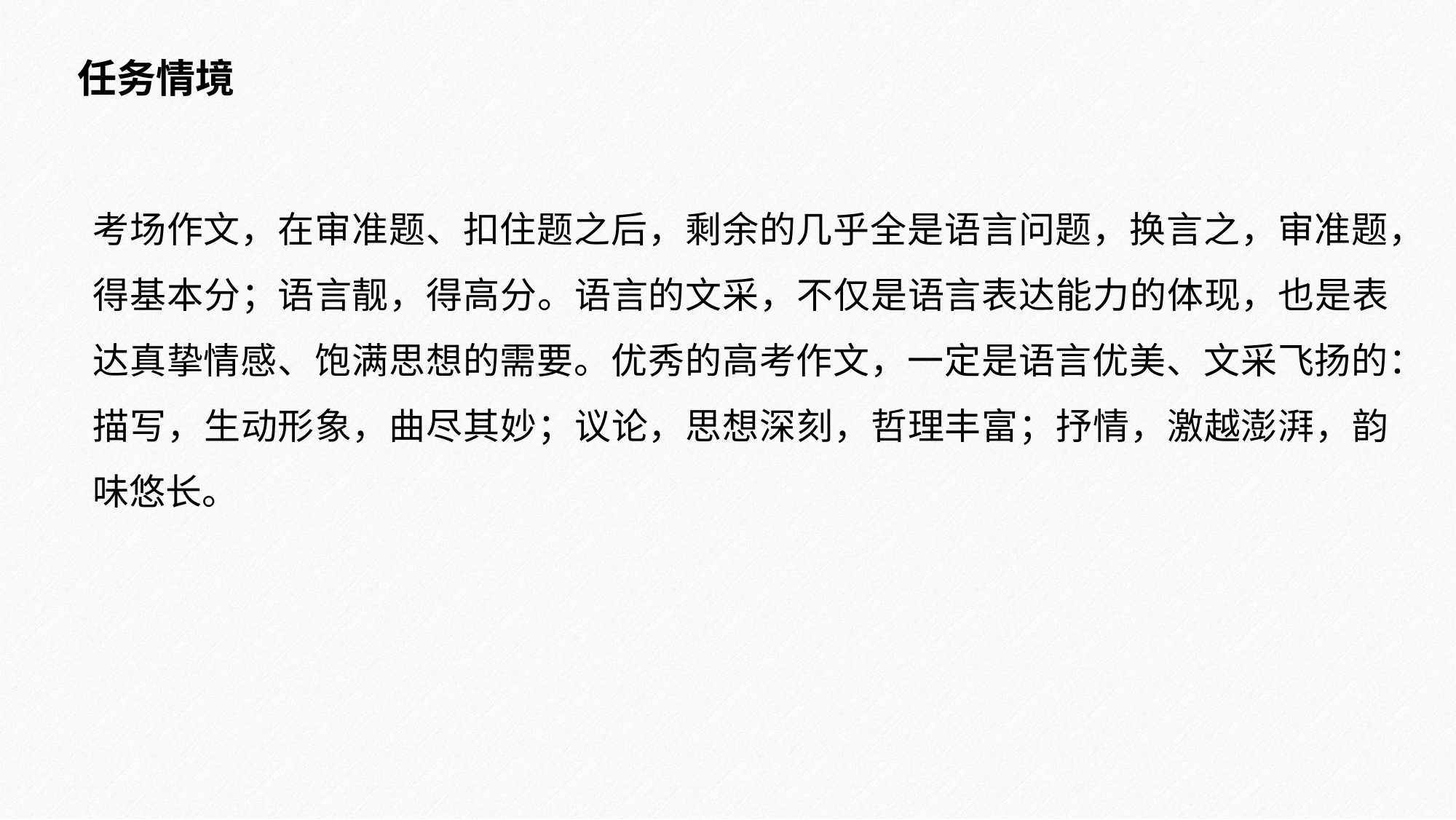

任务情境
考场作文，在审准题、扣住题之后，剩余的几乎全是语言问题，换言之，审准题，得基本分；语言靓，得高分。语言的文采，不仅是语言表达能力的体现，也是表达真挚情感、饱满思想的需要。优秀的高考作文，一定是语言优美、文采飞扬的：描写，生动形象，曲尽其妙；议论，思想深刻，哲理丰富；抒情，激越澎湃，韵味悠长。